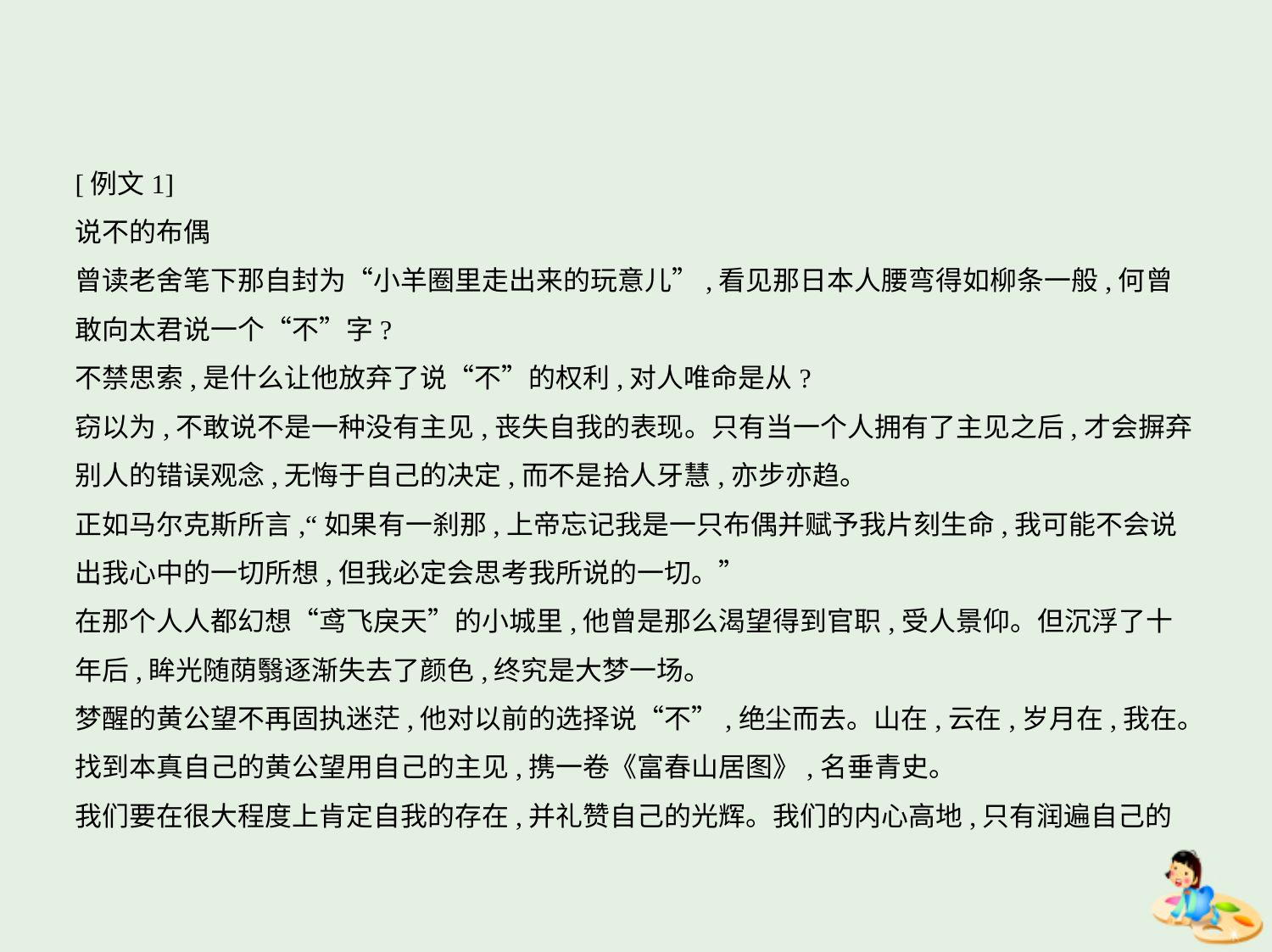

[例文1]
说不的布偶
曾读老舍笔下那自封为“小羊圈里走出来的玩意儿”,看见那日本人腰弯得如柳条一般,何曾
敢向太君说一个“不”字?
不禁思索,是什么让他放弃了说“不”的权利,对人唯命是从?
窃以为,不敢说不是一种没有主见,丧失自我的表现。只有当一个人拥有了主见之后,才会摒弃
别人的错误观念,无悔于自己的决定,而不是拾人牙慧,亦步亦趋。
正如马尔克斯所言,“如果有一刹那,上帝忘记我是一只布偶并赋予我片刻生命,我可能不会说
出我心中的一切所想,但我必定会思考我所说的一切。”
在那个人人都幻想“鸢飞戾天”的小城里,他曾是那么渴望得到官职,受人景仰。但沉浮了十
年后,眸光随荫翳逐渐失去了颜色,终究是大梦一场。
梦醒的黄公望不再固执迷茫,他对以前的选择说“不”,绝尘而去。山在,云在,岁月在,我在。
找到本真自己的黄公望用自己的主见,携一卷《富春山居图》,名垂青史。
我们要在很大程度上肯定自我的存在,并礼赞自己的光辉。我们的内心高地,只有润遍自己的